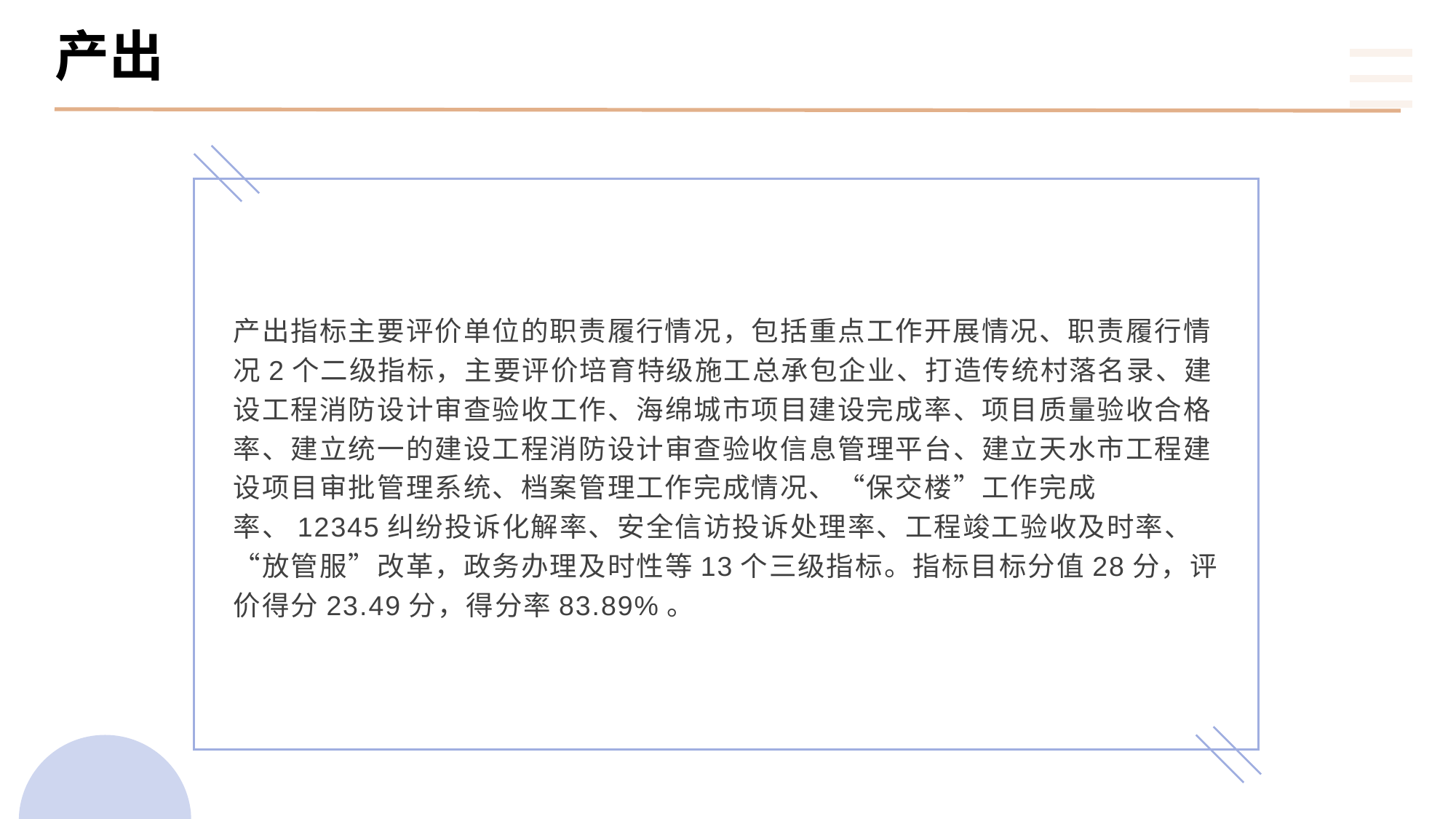

产出

产出指标主要评价单位的职责履行情况，包括重点工作开展情况、职责履行情况2个二级指标，主要评价培育特级施工总承包企业、打造传统村落名录、建设工程消防设计审查验收工作、海绵城市项目建设完成率、项目质量验收合格率、建立统一的建设工程消防设计审查验收信息管理平台、建立天水市工程建设项目审批管理系统、档案管理工作完成情况、“保交楼”工作完成率、12345纠纷投诉化解率、安全信访投诉处理率、工程竣工验收及时率、“放管服”改革，政务办理及时性等13个三级指标。指标目标分值28分，评价得分23.49分，得分率83.89%。